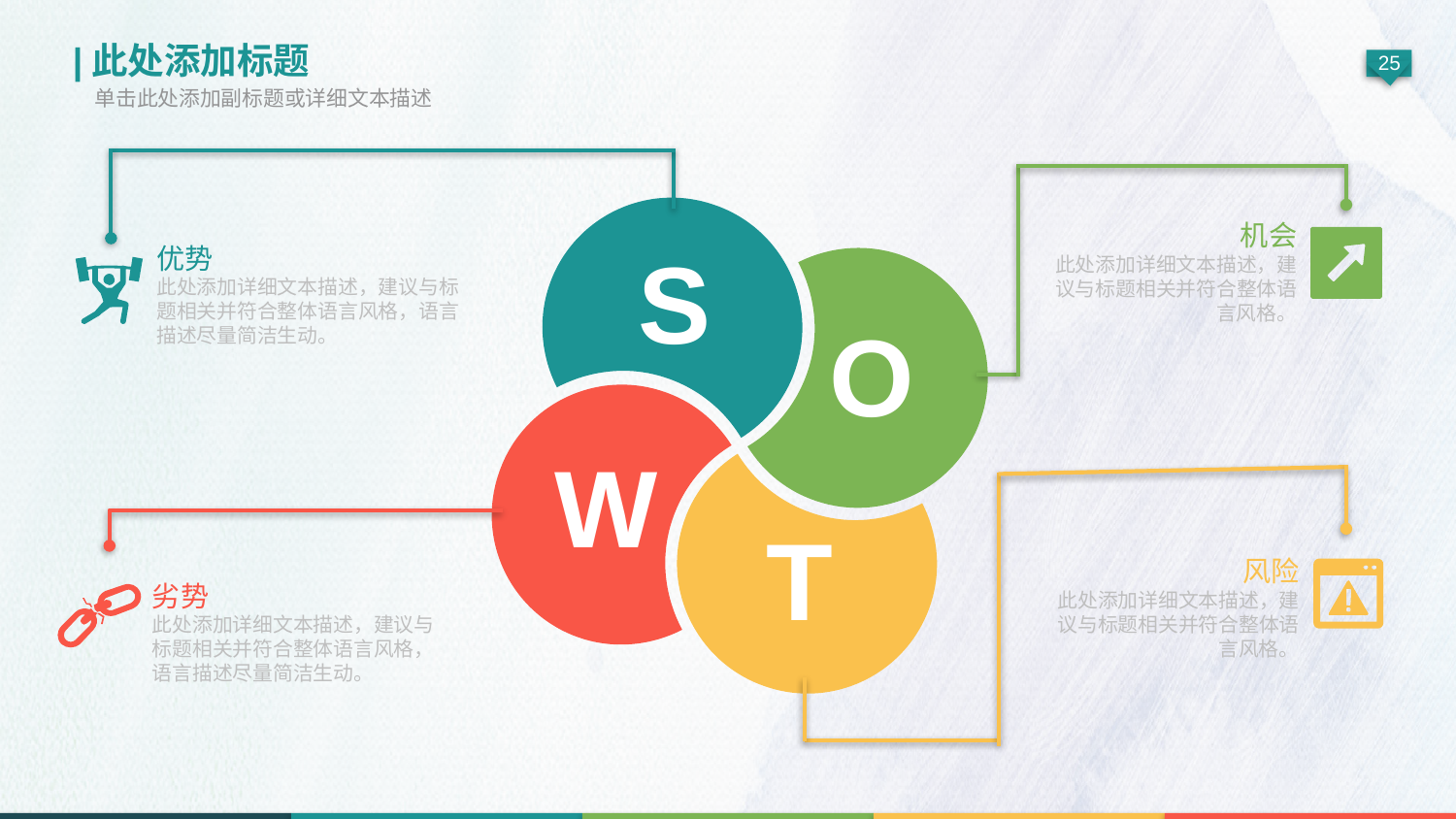

|此处添加标题
单击此处添加副标题或详细文本描述

机会
此处添加详细文本描述，建议与标题相关并符合整体语言风格。

S
优势
此处添加详细文本描述，建议与标题相关并符合整体语言风格，语言描述尽量简洁生动。

O

W

T
风险
此处添加详细文本描述，建议与标题相关并符合整体语言风格。

劣势
此处添加详细文本描述，建议与标题相关并符合整体语言风格，语言描述尽量简洁生动。